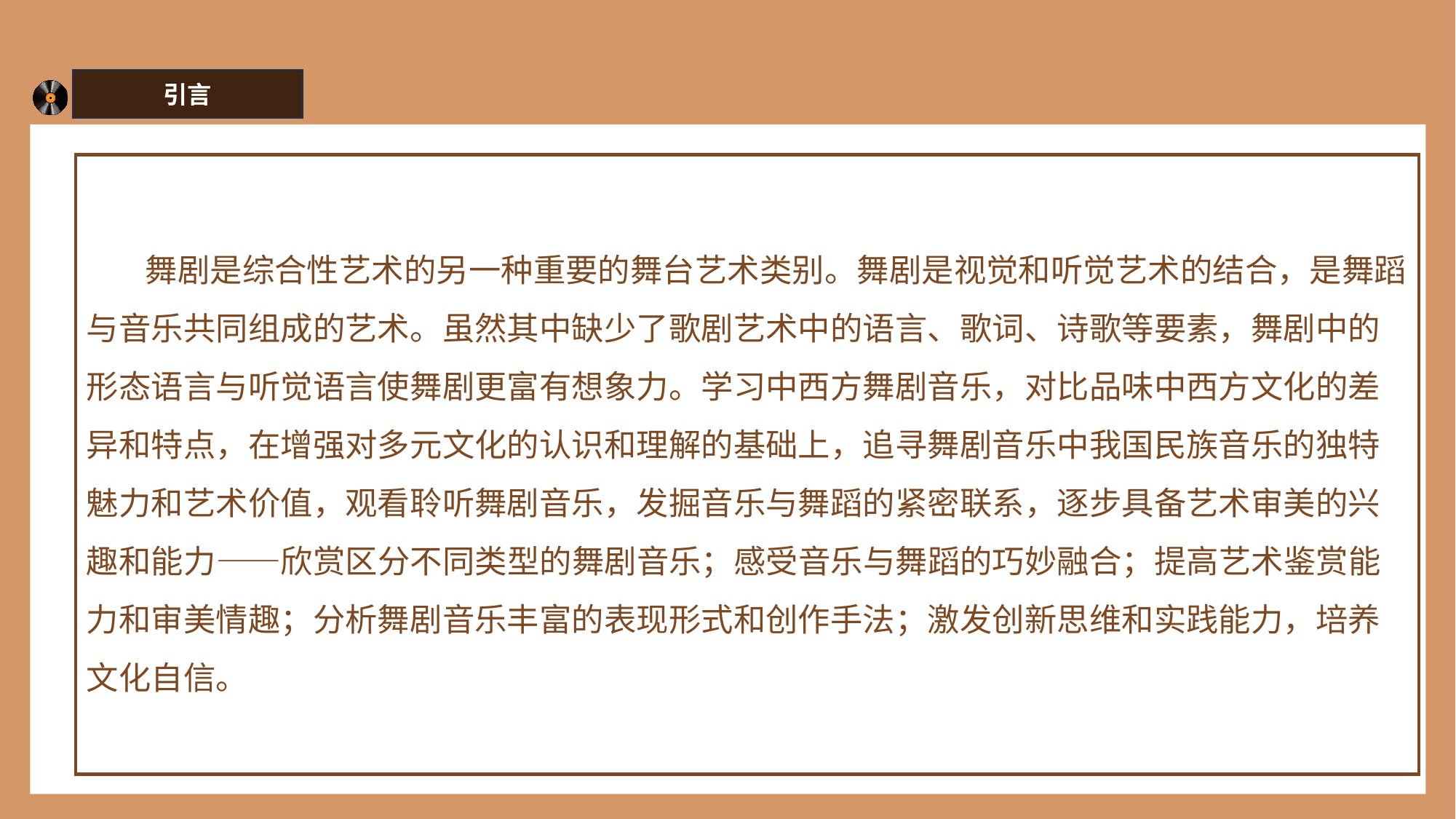

引言

       舞剧是综合性艺术的另一种重要的舞台艺术类别。舞剧是视觉和听觉艺术的结合，是舞蹈与音乐共同组成的艺术。虽然其中缺少了歌剧艺术中的语言、歌词、诗歌等要素，舞剧中的形态语言与听觉语言使舞剧更富有想象力。学习中西方舞剧音乐，对比品味中西方文化的差异和特点，在增强对多元文化的认识和理解的基础上，追寻舞剧音乐中我国民族音乐的独特魅力和艺术价值，观看聆听舞剧音乐，发掘音乐与舞蹈的紧密联系，逐步具备艺术审美的兴趣和能力——欣赏区分不同类型的舞剧音乐；感受音乐与舞蹈的巧妙融合；提高艺术鉴赏能力和审美情趣；分析舞剧音乐丰富的表现形式和创作手法；激发创新思维和实践能力，培养文化自信。